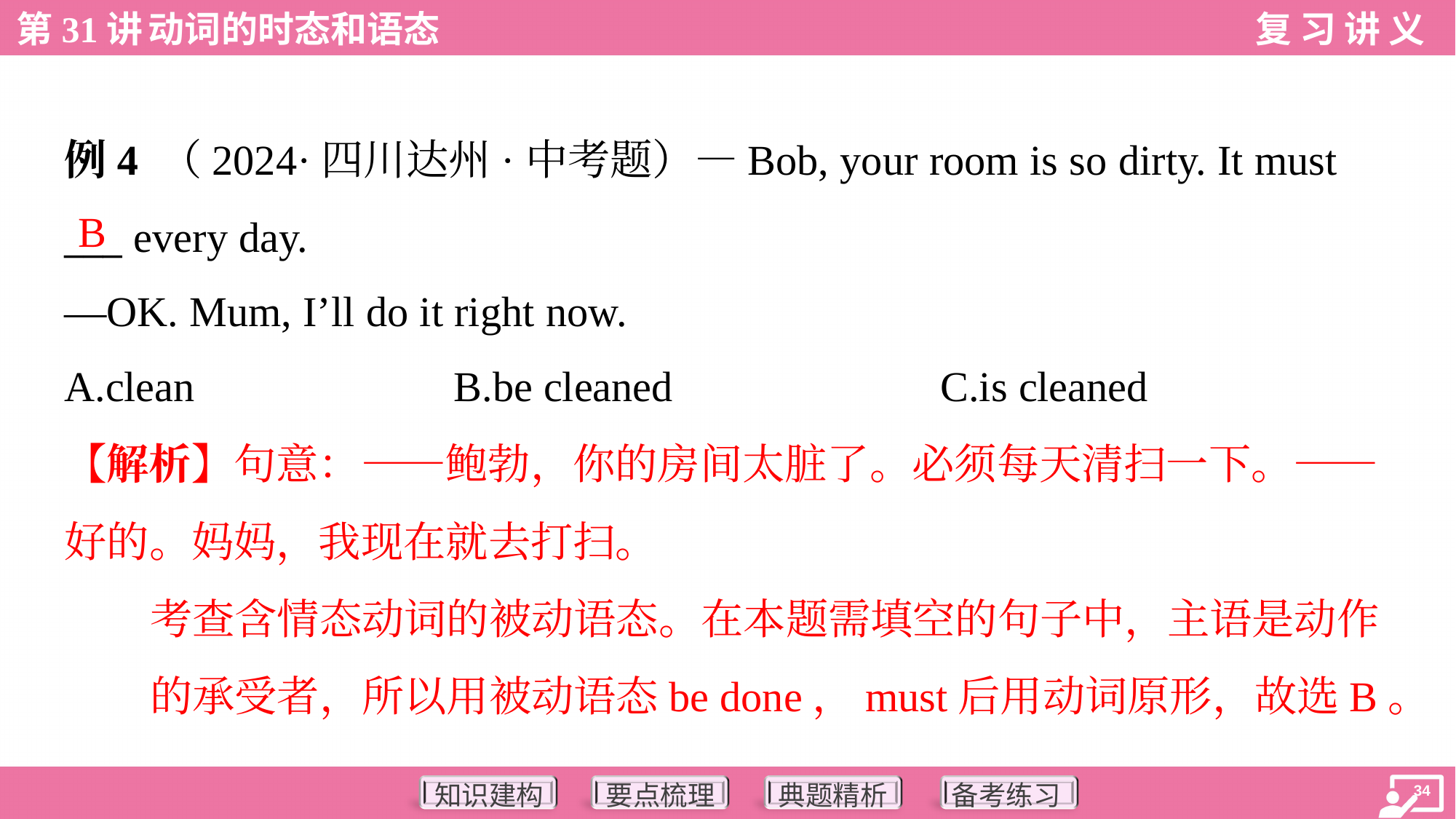

例4 （2024·四川达州·中考题）—Bob, your room is so dirty. It must
___ every day.
—OK. Mum, I’ll do it right now.
B
A.clean	B.be cleaned	C.is cleaned
【解析】句意：——鲍勃，你的房间太脏了。必须每天清扫一下。——
好的。妈妈，我现在就去打扫。
考查含情态动词的被动语态。在本题需填空的句子中，主语是动作
的承受者，所以用被动语态be done，must后用动词原形，故选B。